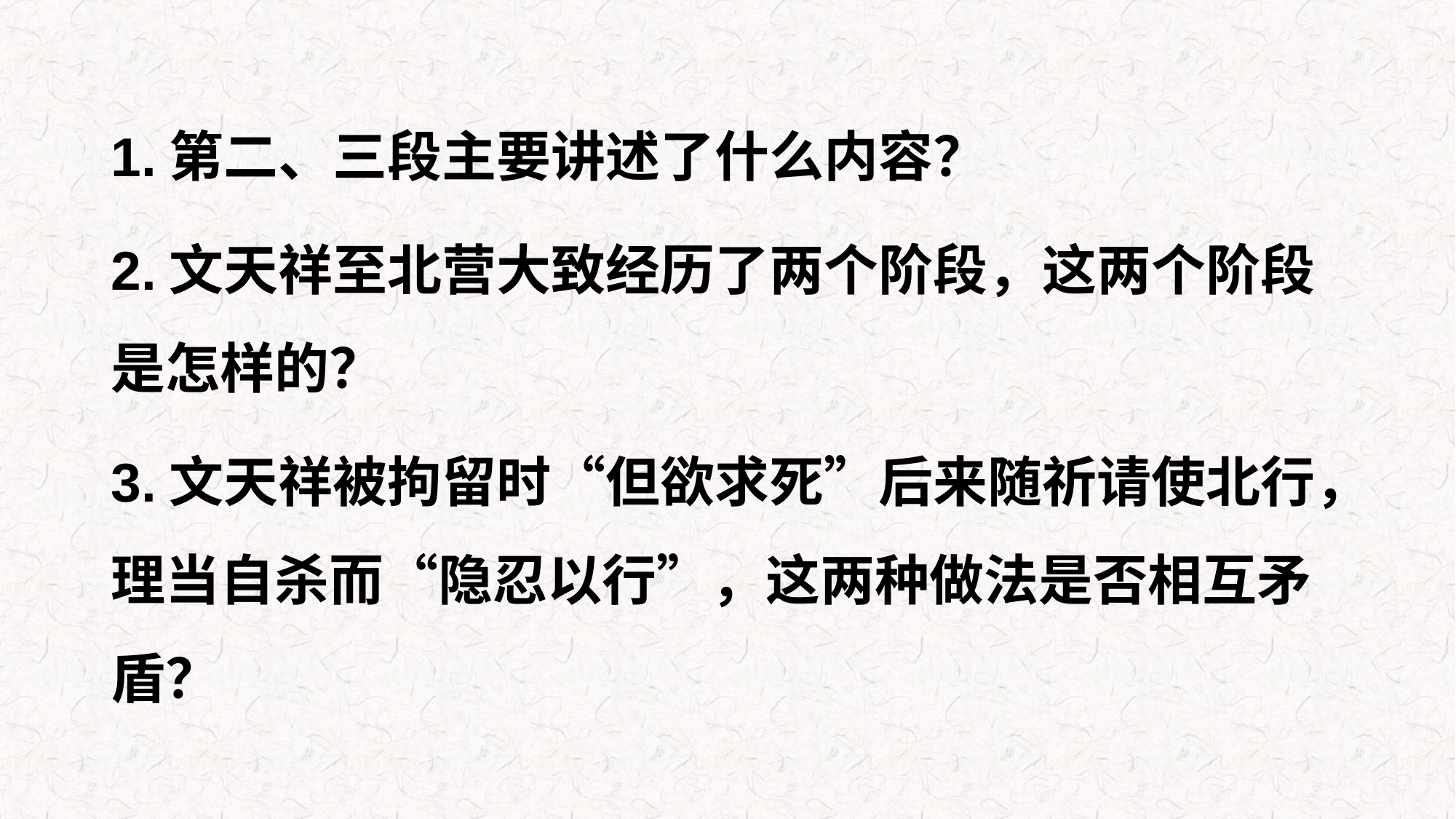

1.第二、三段主要讲述了什么内容？
2.文天祥至北营大致经历了两个阶段，这两个阶段是怎样的？
3.文天祥被拘留时“但欲求死”后来随祈请使北行，理当自杀而“隐忍以行”，这两种做法是否相互矛盾？